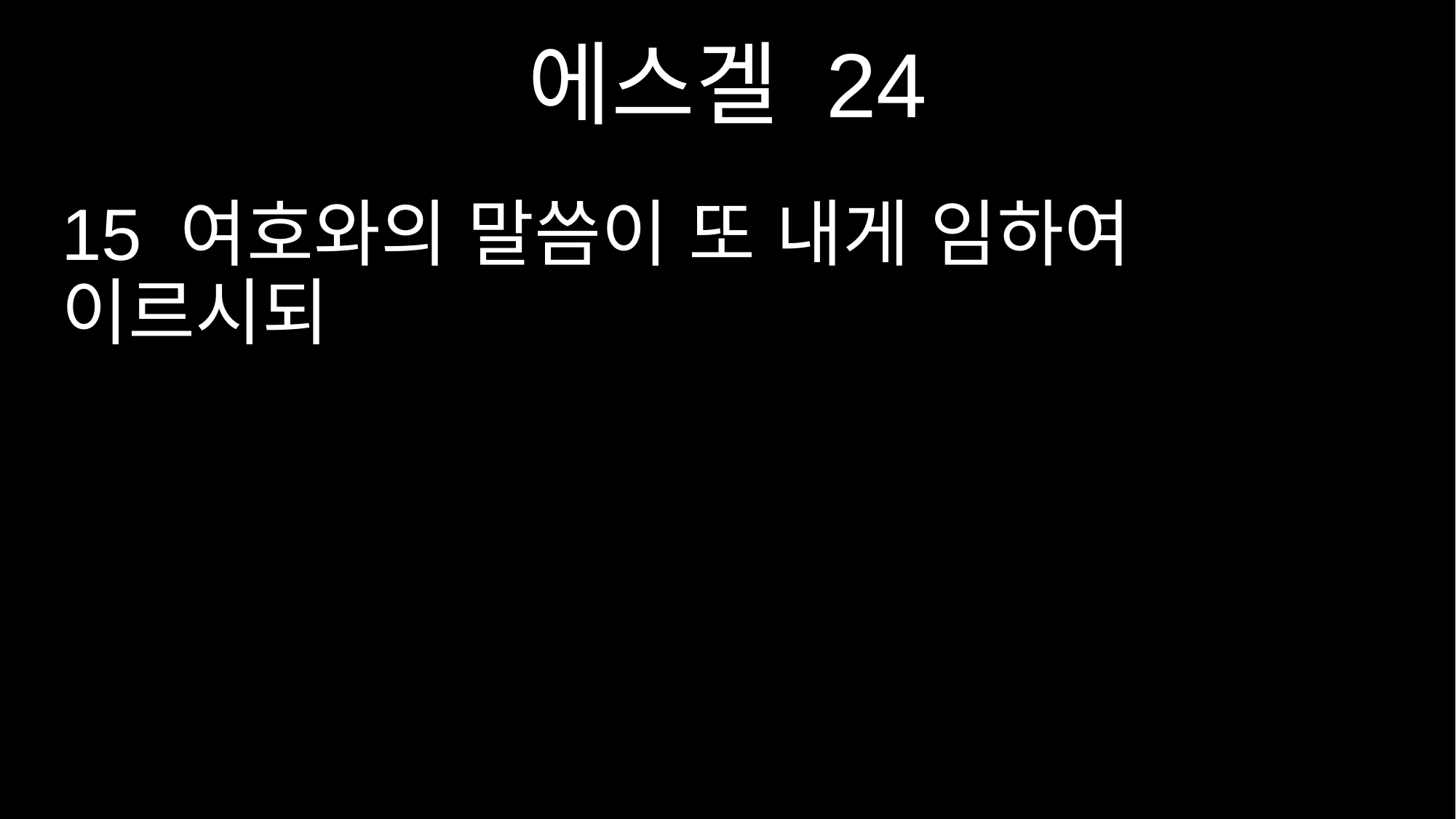

에스겔 24
15 여호와의 말씀이 또 내게 임하여 이르시되